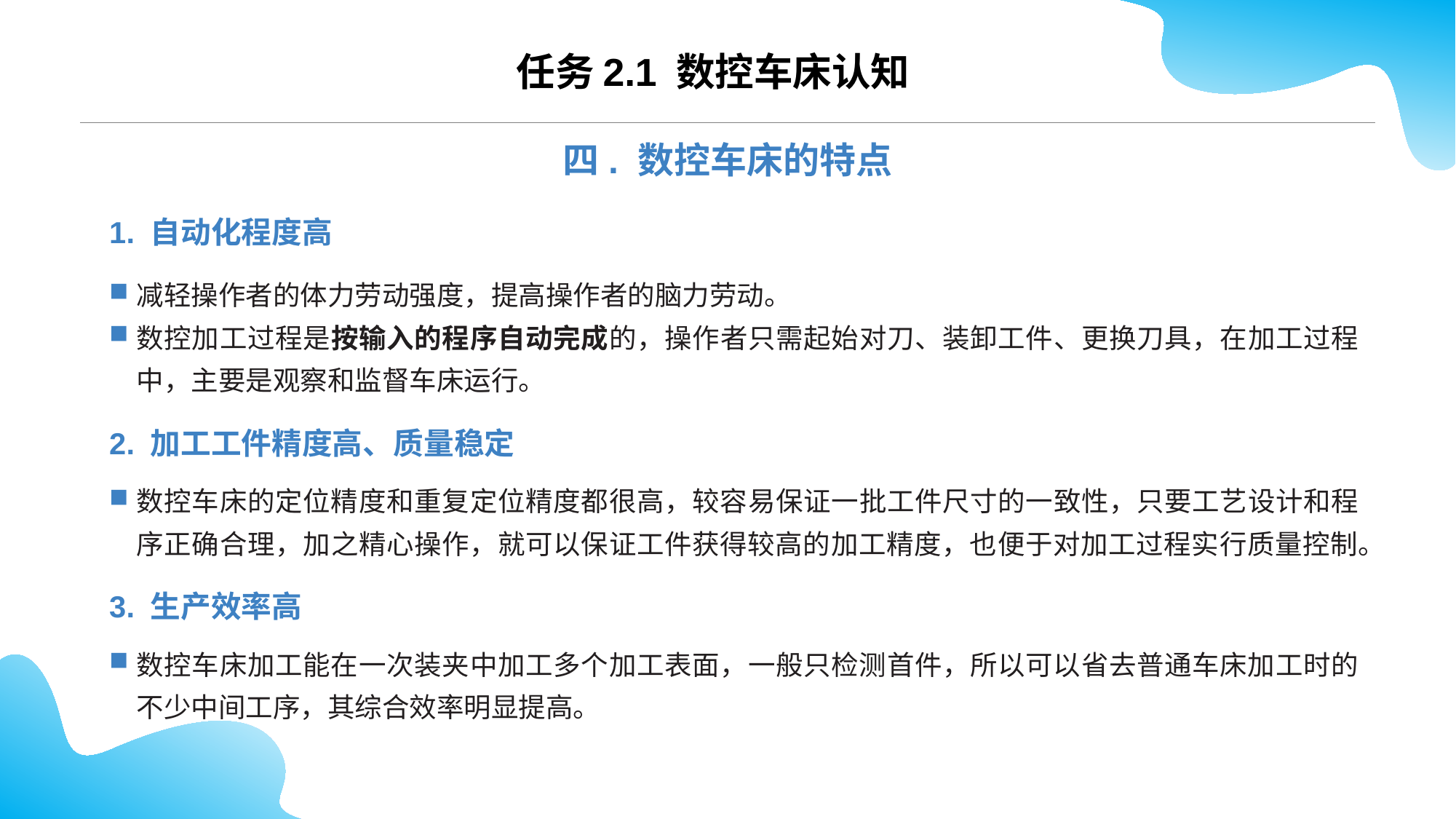

任务2.1 数控车床认知
四. 数控车床的特点
1. 自动化程度高
减轻操作者的体力劳动强度，提高操作者的脑力劳动。
数控加工过程是按输入的程序自动完成的，操作者只需起始对刀、装卸工件、更换刀具，在加工过程中，主要是观察和监督车床运行。
2. 加工工件精度高、质量稳定
数控车床的定位精度和重复定位精度都很高，较容易保证一批工件尺寸的一致性，只要工艺设计和程序正确合理，加之精心操作，就可以保证工件获得较高的加工精度，也便于对加工过程实行质量控制。
3. 生产效率高
数控车床加工能在一次装夹中加工多个加工表面，一般只检测首件，所以可以省去普通车床加工时的不少中间工序，其综合效率明显提高。